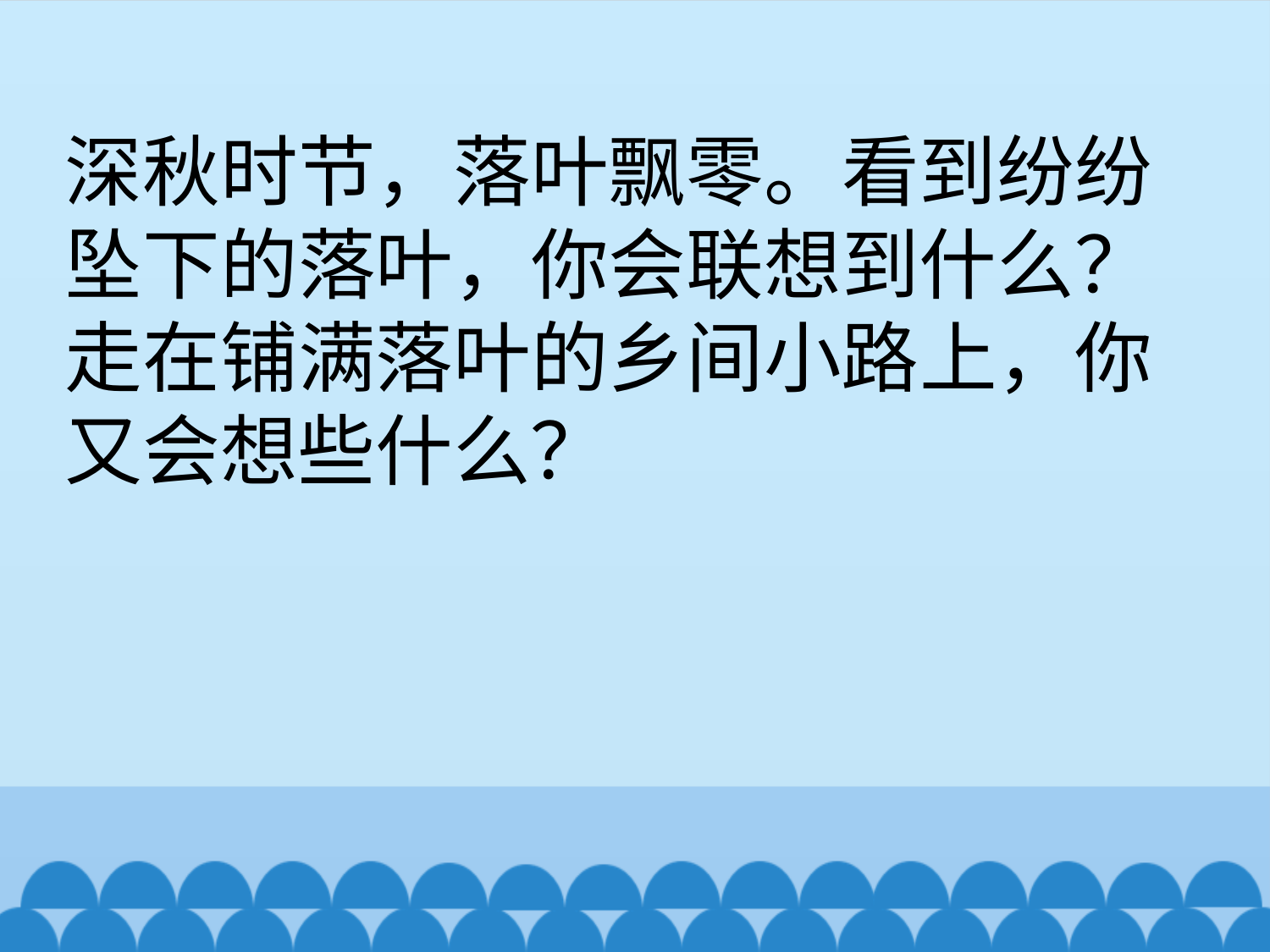

深秋时节，落叶飘零。看到纷纷坠下的落叶，你会联想到什么？走在铺满落叶的乡间小路上，你又会想些什么？